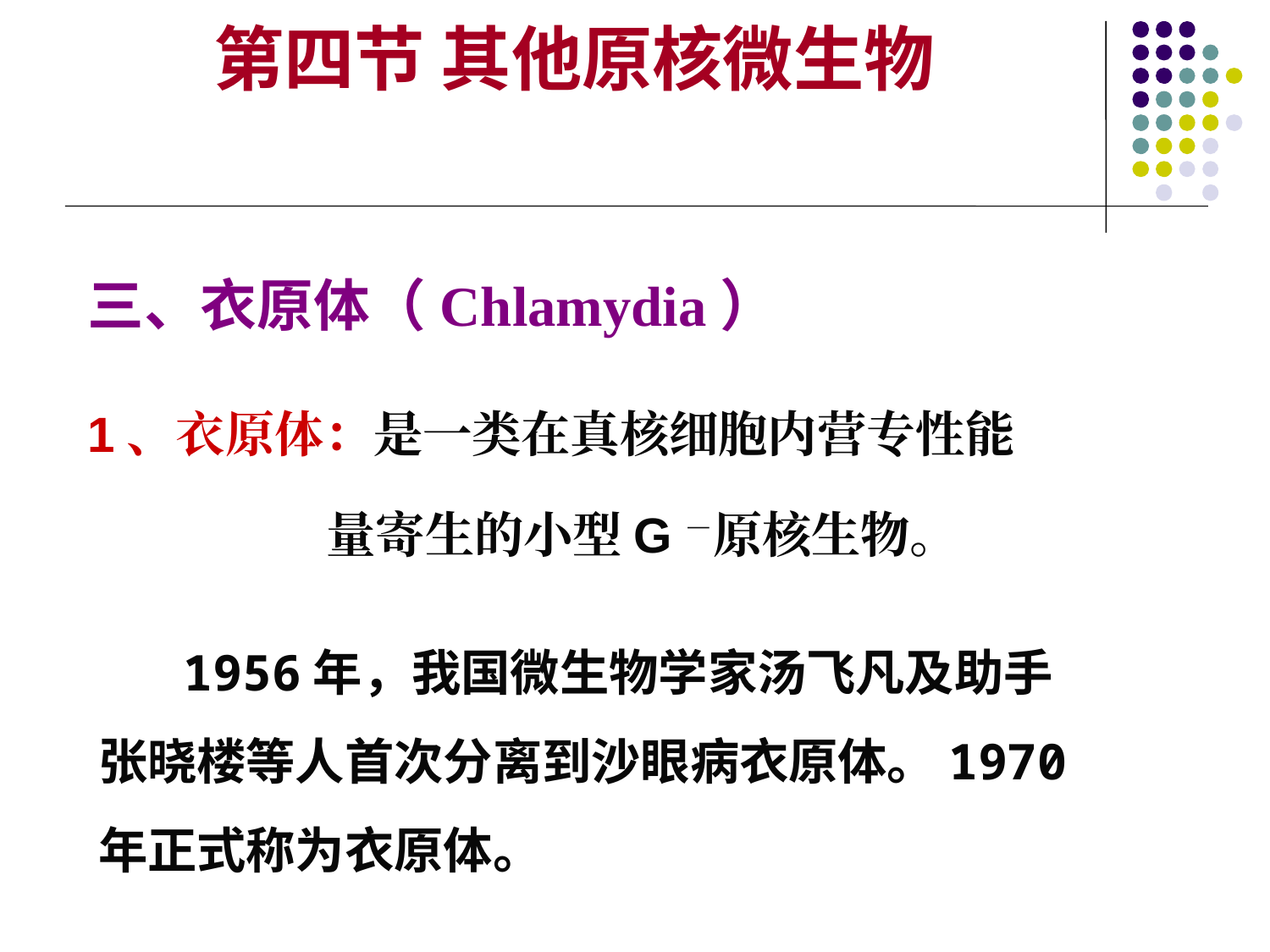

第四节 其他原核微生物
三、衣原体（Chlamydia）
1、衣原体：是一类在真核细胞内营专性能量寄生的小型G－原核生物。
        1956年，我国微生物学家汤飞凡及助手张晓楼等人首次分离到沙眼病衣原体。1970年正式称为衣原体。